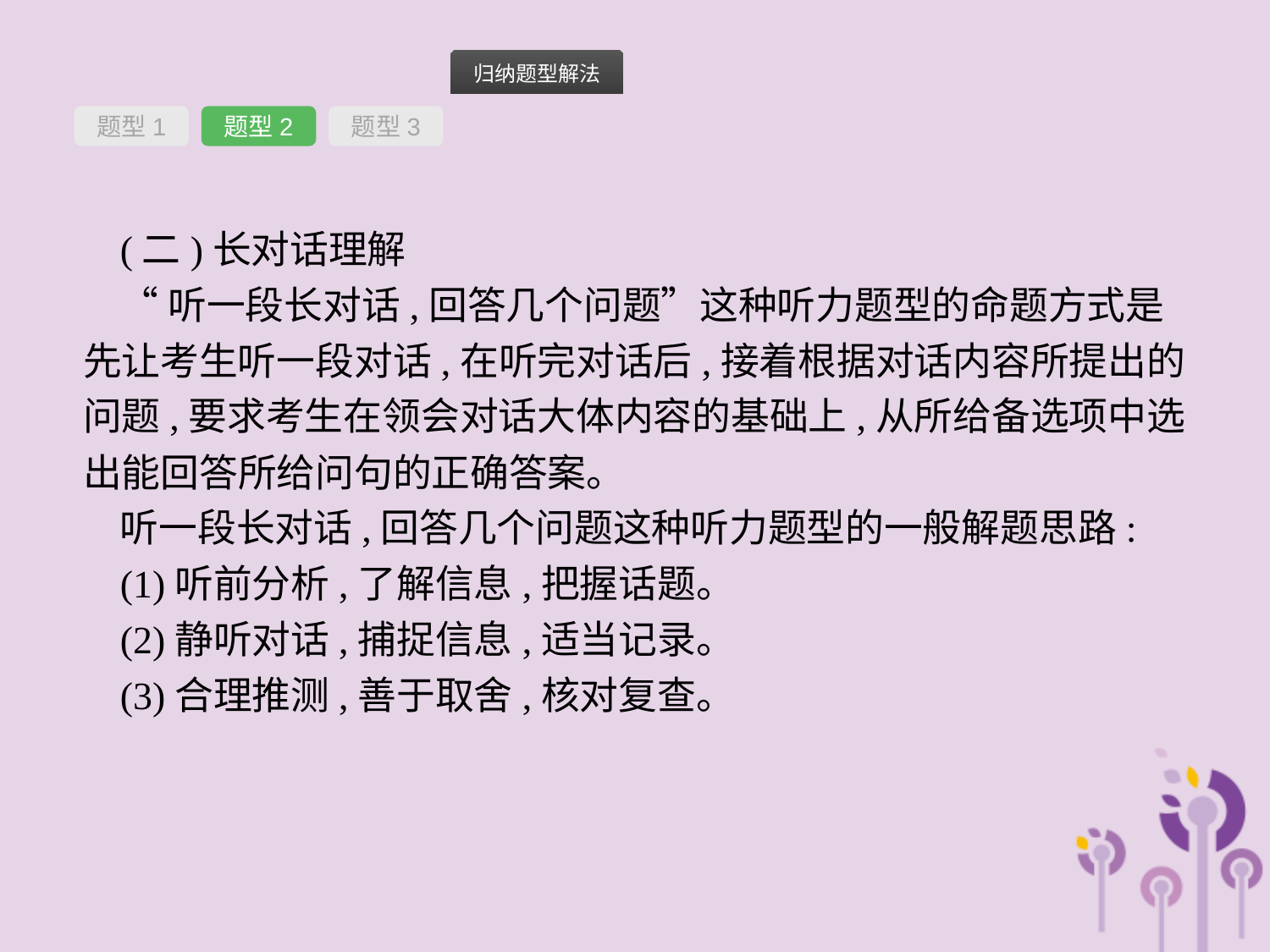

题型1
题型2
题型3
(二)长对话理解
“听一段长对话,回答几个问题”这种听力题型的命题方式是先让考生听一段对话,在听完对话后,接着根据对话内容所提出的问题,要求考生在领会对话大体内容的基础上,从所给备选项中选出能回答所给问句的正确答案。
听一段长对话,回答几个问题这种听力题型的一般解题思路:
(1)听前分析,了解信息,把握话题。
(2)静听对话,捕捉信息,适当记录。
(3)合理推测,善于取舍,核对复查。